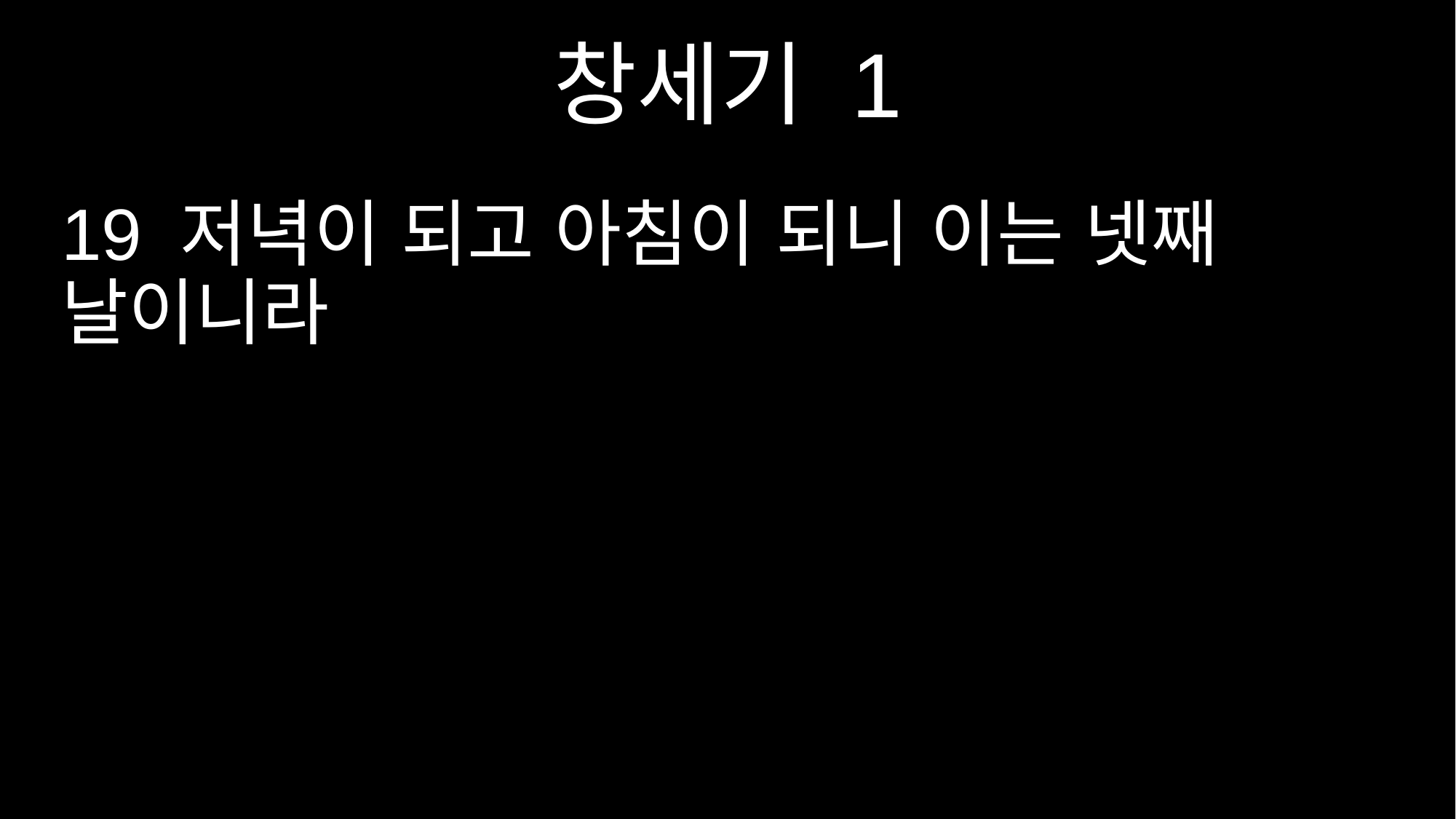

창세기 1
19 저녁이 되고 아침이 되니 이는 넷째 날이니라